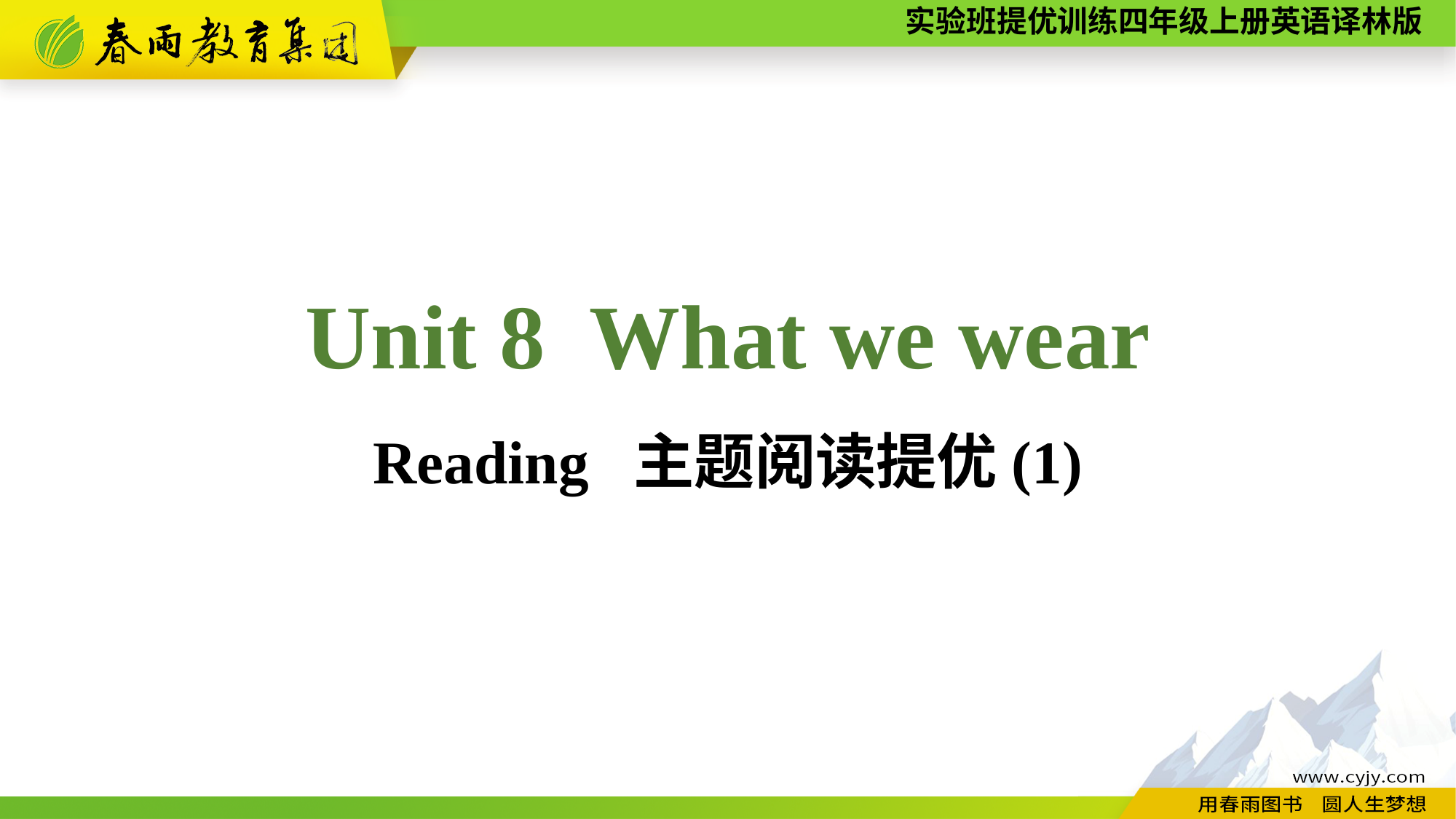

Unit 8  What we wear
Reading  主题阅读提优(1)